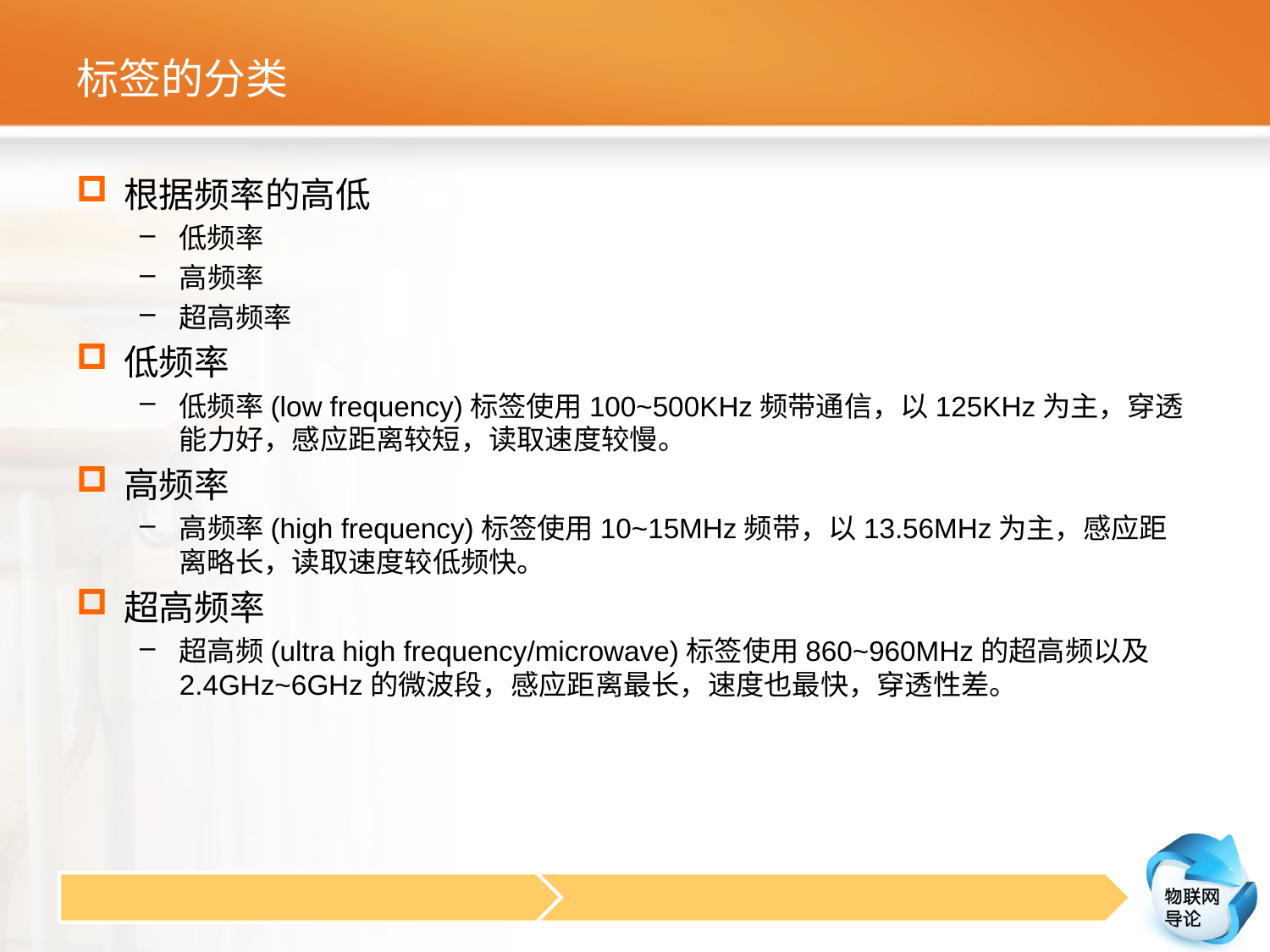

# 标签的分类
根据频率的高低
低频率
高频率
超高频率
低频率
低频率(low frequency)标签使用100~500KHz频带通信，以125KHz为主，穿透能力好，感应距离较短，读取速度较慢。
高频率
高频率(high frequency)标签使用10~15MHz频带，以13.56MHz为主，感应距离略长，读取速度较低频快。
超高频率
超高频(ultra high frequency/microwave)标签使用860~960MHz的超高频以及2.4GHz~6GHz的微波段，感应距离最长，速度也最快，穿透性差。